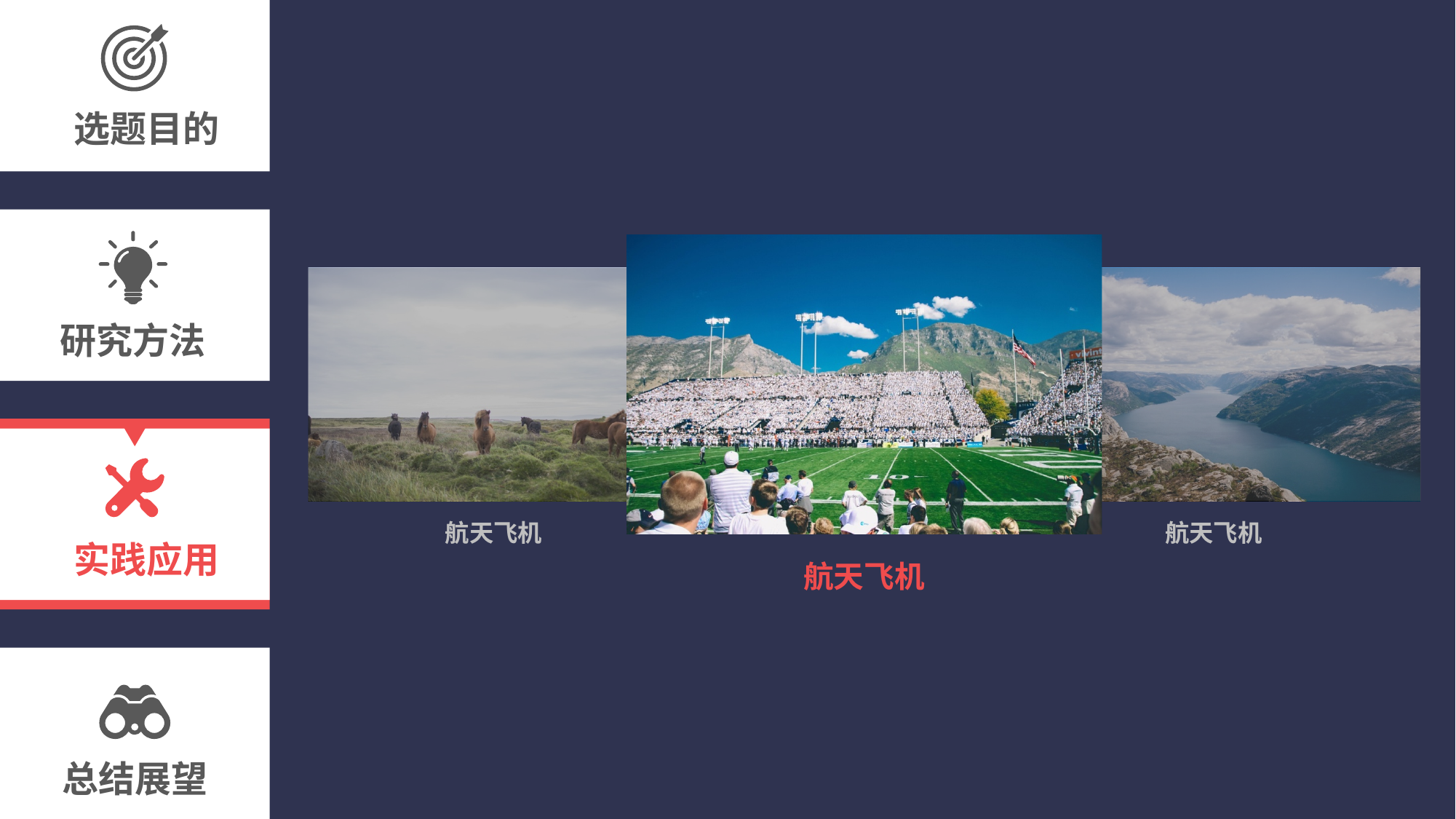

选题目的

研究方法

航天飞机
航天飞机
实践应用
航天飞机

总结展望